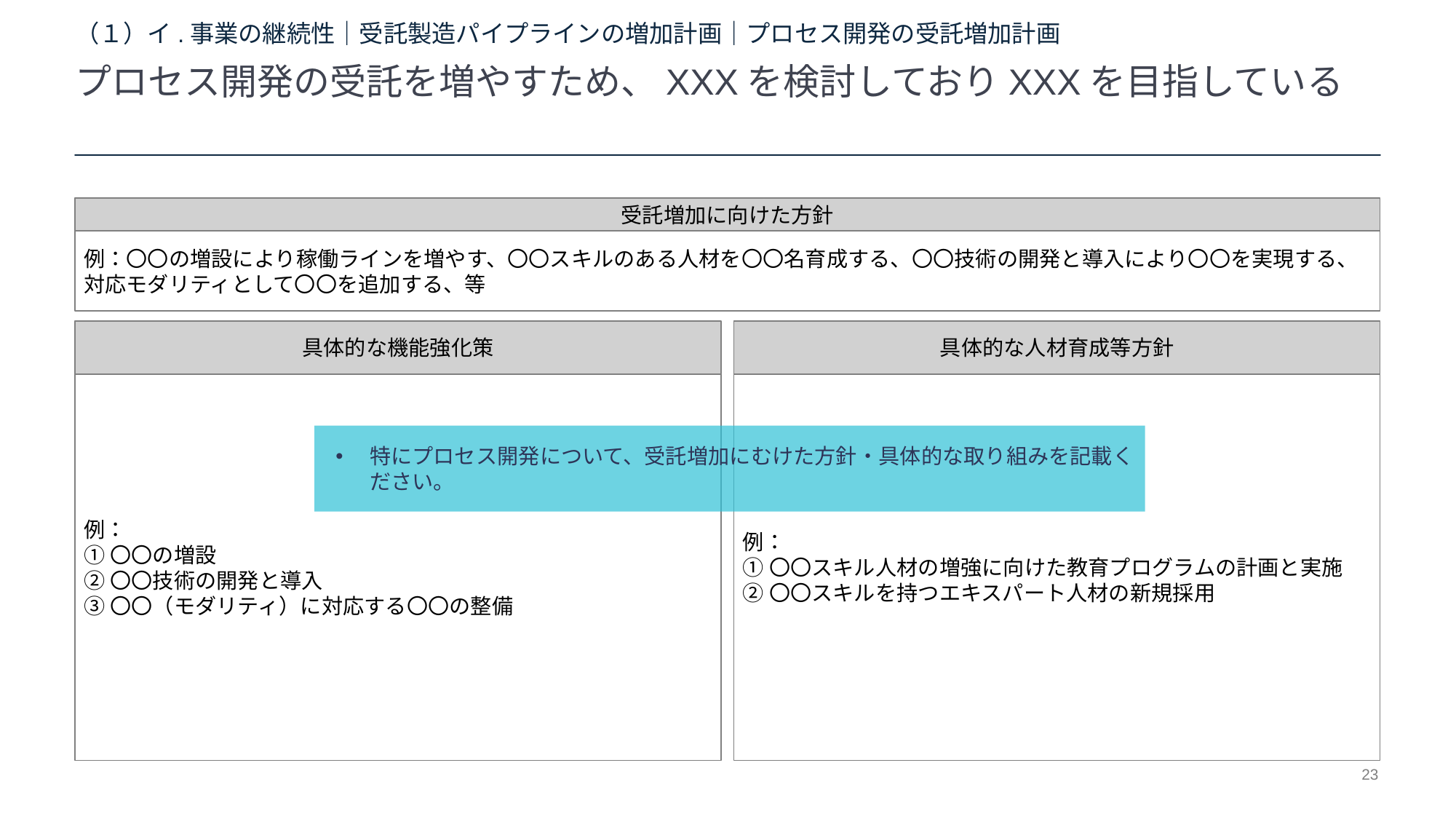

# （１）イ.事業の継続性｜受託製造パイプラインの増加計画｜プロセス開発の受託増加計画
プロセス開発の受託を増やすため、XXXを検討しておりXXXを目指している
受託増加に向けた方針
例：〇〇の増設により稼働ラインを増やす、〇〇スキルのある人材を〇〇名育成する、〇〇技術の開発と導入により〇〇を実現する、対応モダリティとして〇〇を追加する、等
具体的な機能強化策
具体的な人材育成等方針
例：
①〇〇の増設
②〇〇技術の開発と導入
③〇〇（モダリティ）に対応する〇〇の整備
例：
①〇〇スキル人材の増強に向けた教育プログラムの計画と実施
②〇〇スキルを持つエキスパート人材の新規採用
特にプロセス開発について、受託増加にむけた方針・具体的な取り組みを記載ください。